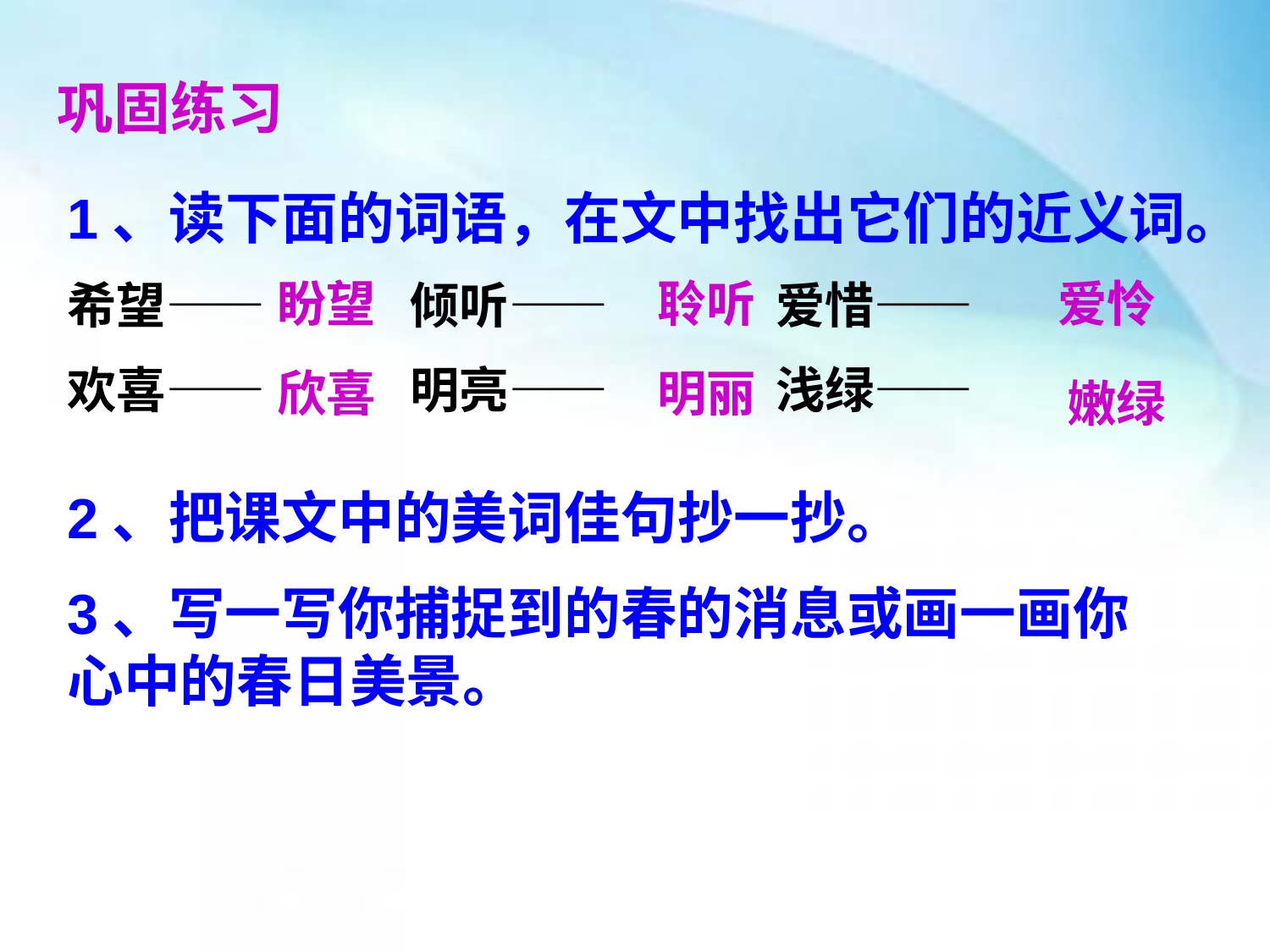

巩固练习
1、读下面的词语，在文中找出它们的近义词。
希望——             倾听——               爱惜——
欢喜——             明亮——               浅绿——
盼望
聆听
爱怜

欣喜
明丽

嫩绿

2、把课文中的美词佳句抄一抄。
3、写一写你捕捉到的春的消息或画一画你心中的春日美景。